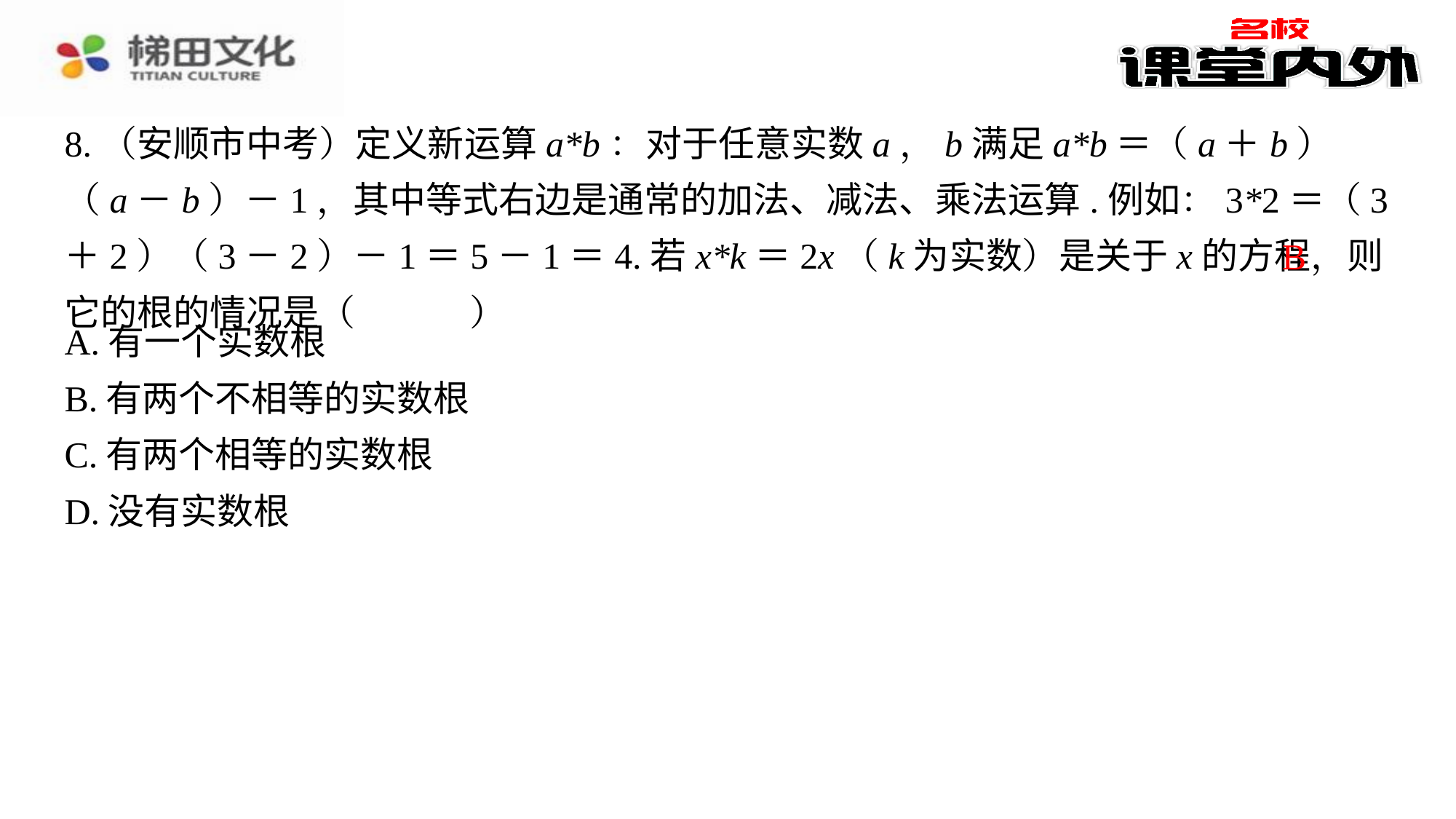

8.（安顺市中考）定义新运算a*b：对于任意实数a，b满足a*b＝（a＋b）（a－b）－1，其中等式右边是通常的加法、减法、乘法运算.例如：3*2＝（3＋2）（3－2）－1＝5－1＝4.若x*k＝2x（k为实数）是关于x的方程，则它的根的情况是（　B　）
B
| A.有一个实数根 |
| --- |
| B.有两个不相等的实数根 |
| C.有两个相等的实数根 |
| D.没有实数根 |